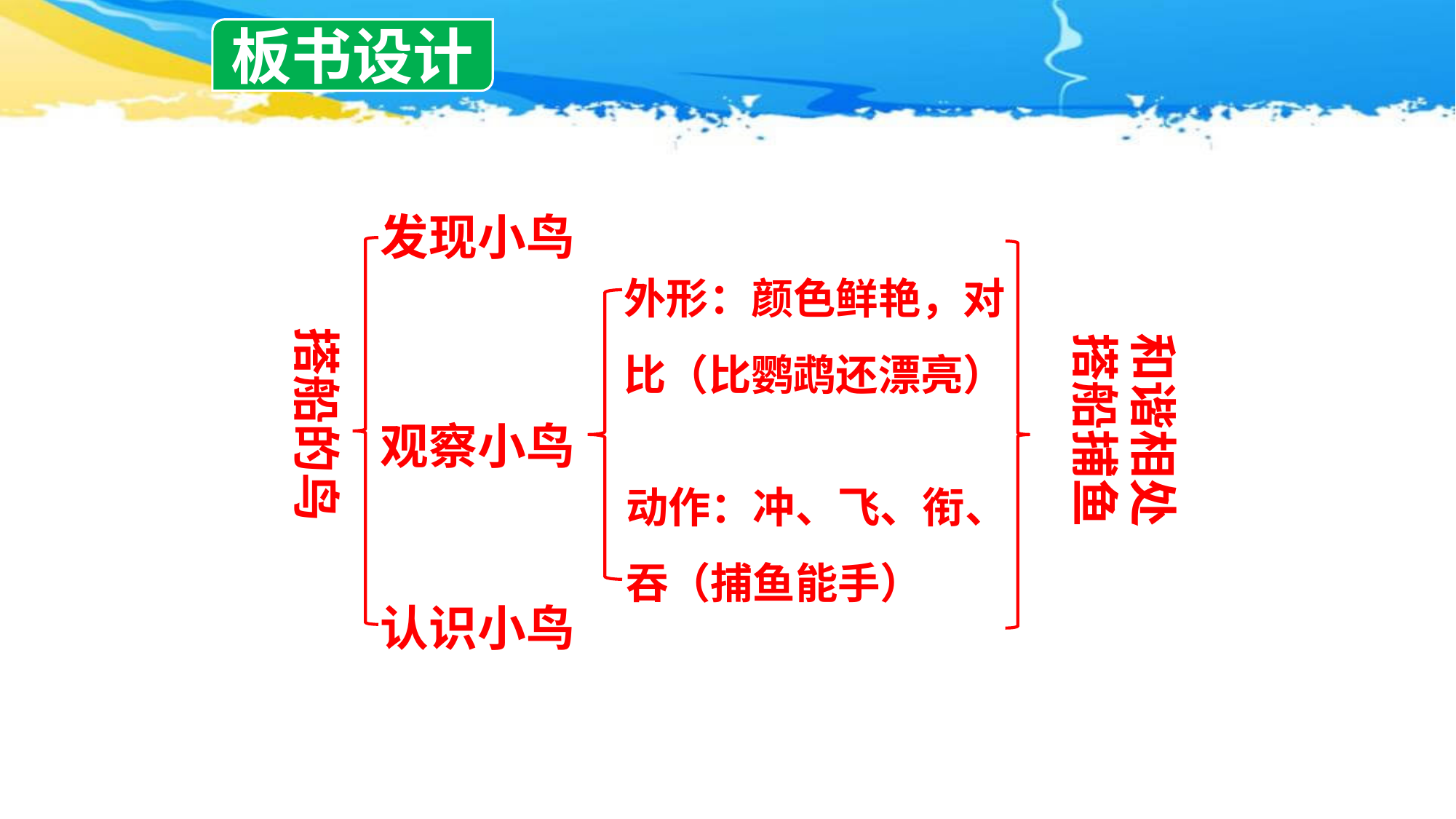

板书设计
发现小鸟

外形：颜色鲜艳，对比（比鹦鹉还漂亮）

搭船的鸟
和谐相处
搭船捕鱼
观察小鸟
动作：冲、飞、衔、吞（捕鱼能手）
认识小鸟